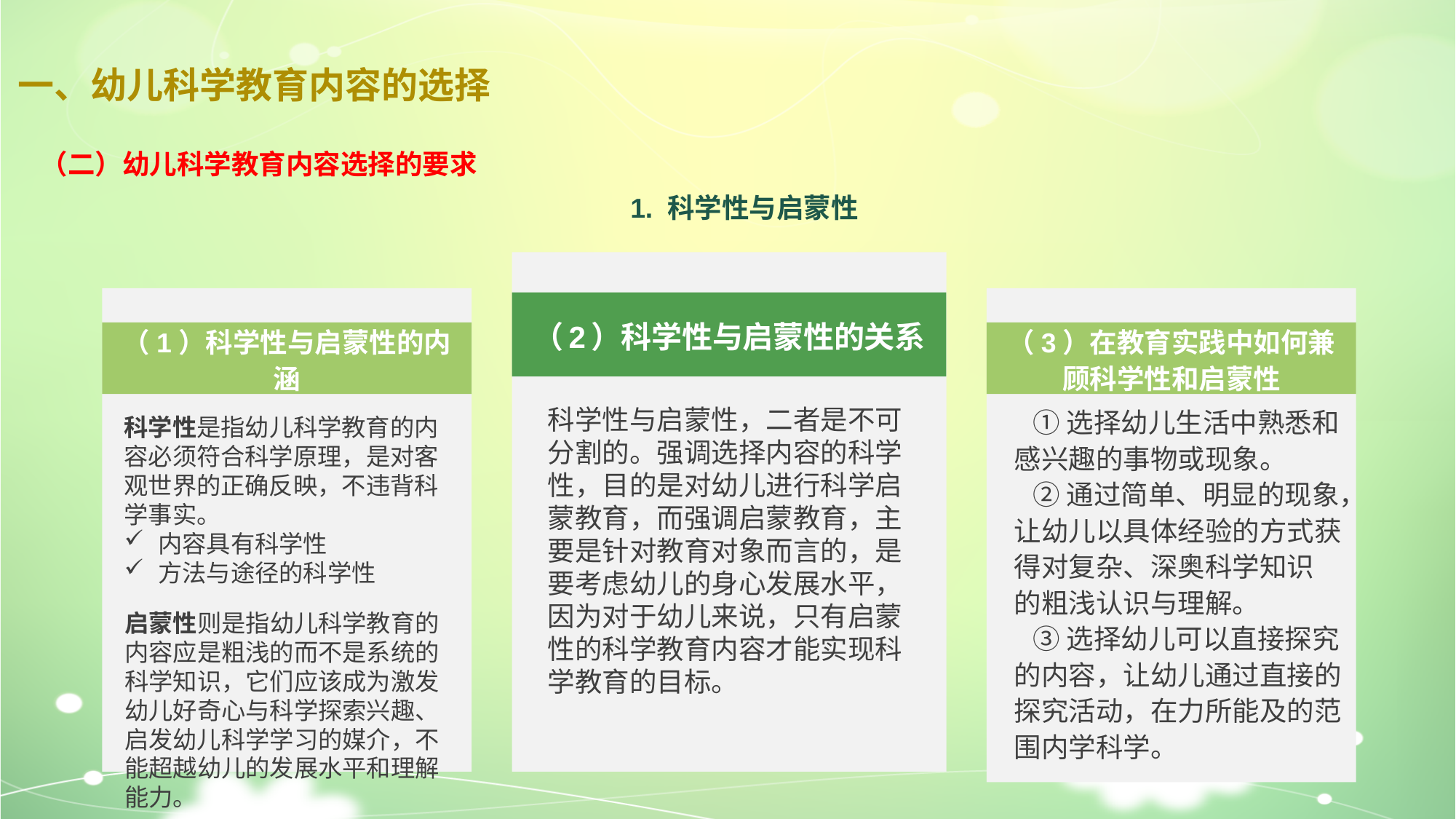

一、幼儿科学教育内容的选择
（二）幼儿科学教育内容选择的要求
1. 科学性与启蒙性

（2）科学性与启蒙性的关系
（1）科学性与启蒙性的内涵
（3）在教育实践中如何兼顾科学性和启蒙性
科学性与启蒙性，二者是不可分割的。强调选择内容的科学性，目的是对幼儿进行科学启蒙教育，而强调启蒙教育，主要是针对教育对象而言的，是要考虑幼儿的身心发展水平，因为对于幼儿来说，只有启蒙性的科学教育内容才能实现科学教育的目标。
   ①选择幼儿生活中熟悉和感兴趣的事物或现象。
   ②通过简单、明显的现象，让幼儿以具体经验的方式获得对复杂、深奥科学知识
的粗浅认识与理解。
   ③选择幼儿可以直接探究的内容，让幼儿通过直接的探究活动，在力所能及的范
围内学科学。
科学性是指幼儿科学教育的内容必须符合科学原理，是对客观世界的正确反映，不违背科学事实。
内容具有科学性
方法与途径的科学性
启蒙性则是指幼儿科学教育的内容应是粗浅的而不是系统的科学知识，它们应该成为激发幼儿好奇心与科学探索兴趣、启发幼儿科学学习的媒介，不能超越幼儿的发展水平和理解能力。